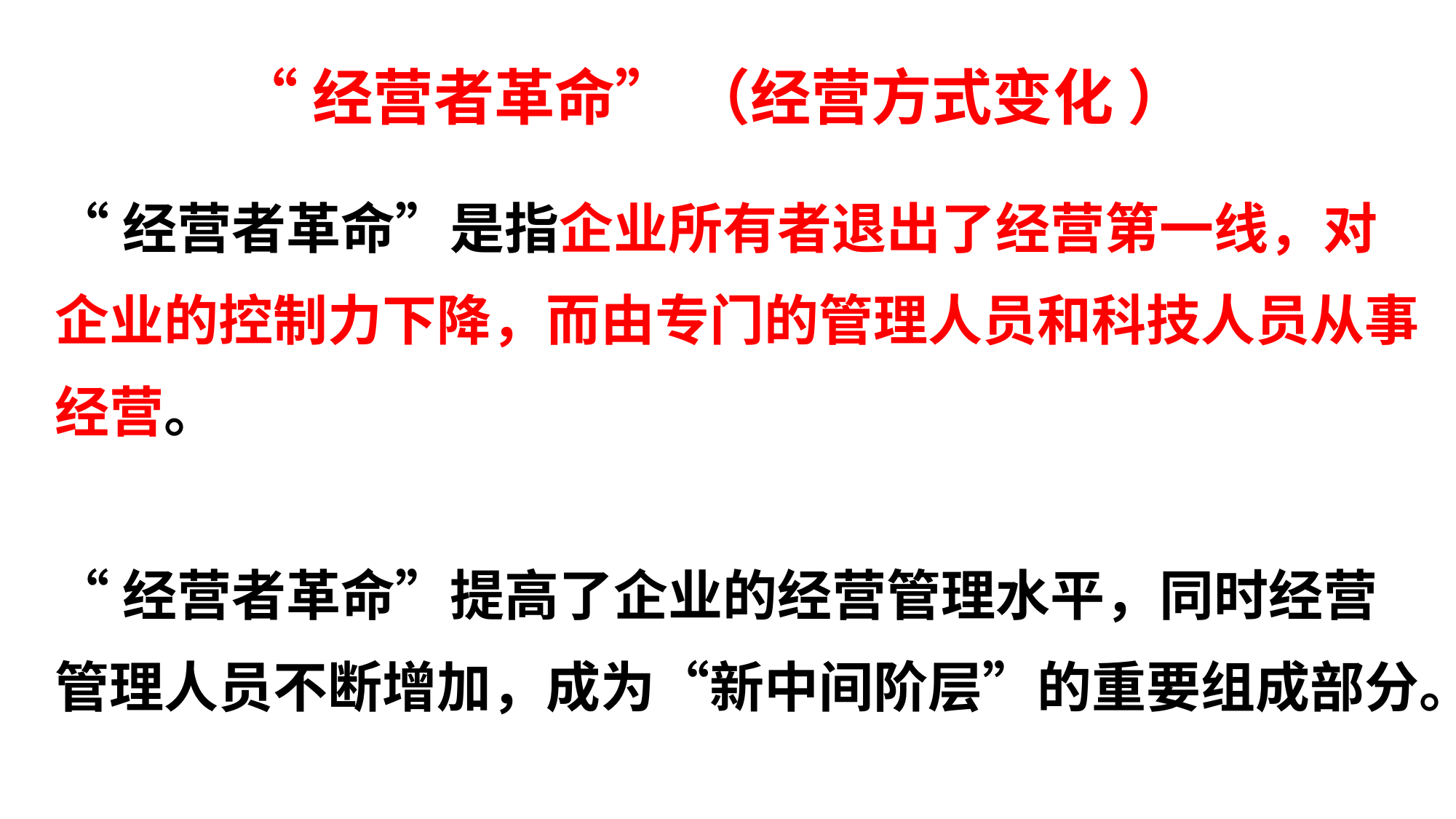

“经营者革命” （经营方式变化 ）
“经营者革命”是指企业所有者退出了经营第一线，对企业的控制力下降，而由专门的管理人员和科技人员从事经营。

“经营者革命”提高了企业的经营管理水平，同时经营管理人员不断增加，成为“新中间阶层”的重要组成部分。